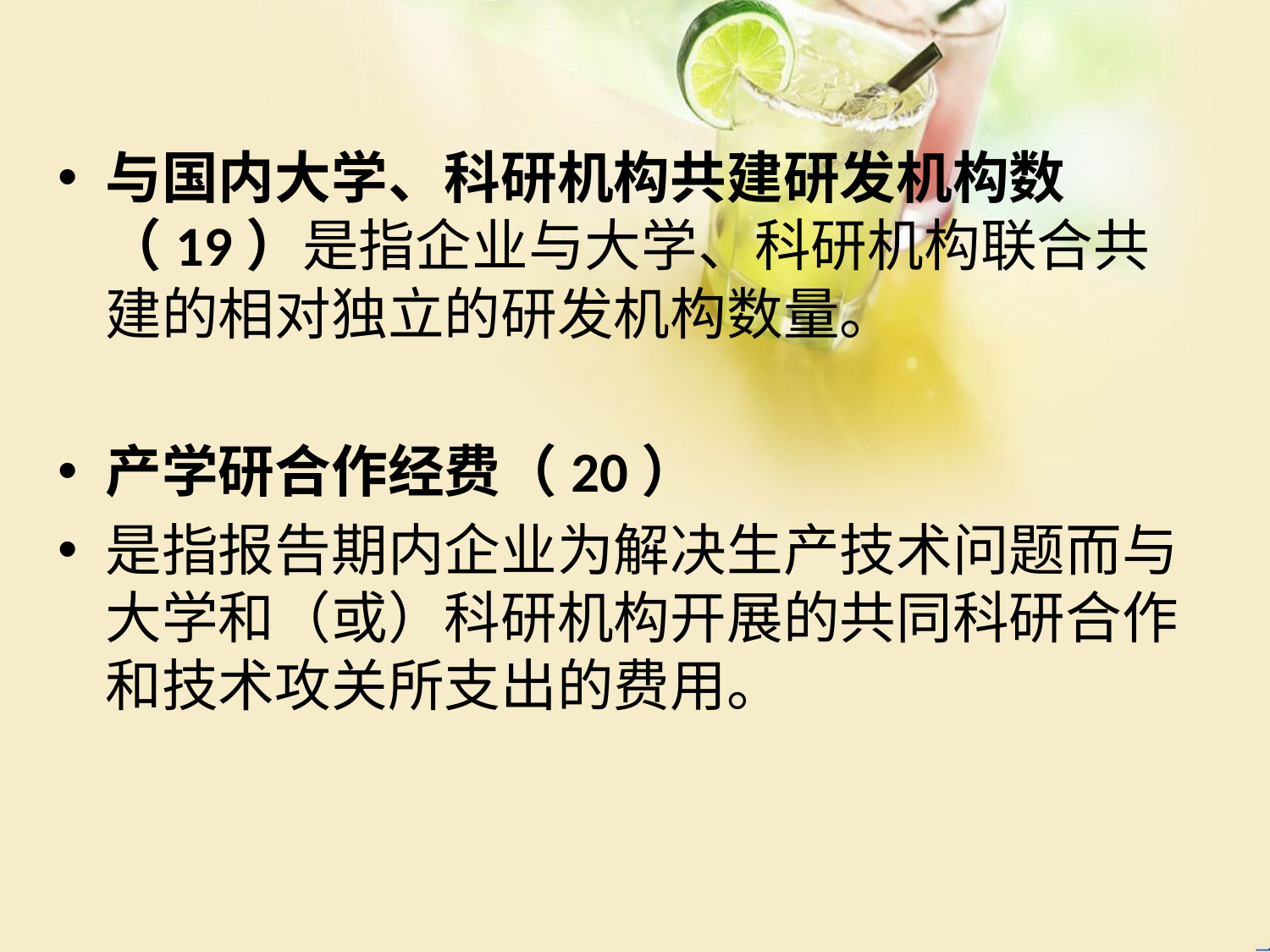

与国内大学、科研机构共建研发机构数（19）是指企业与大学、科研机构联合共建的相对独立的研发机构数量。

产学研合作经费（20）
是指报告期内企业为解决生产技术问题而与大学和（或）科研机构开展的共同科研合作和技术攻关所支出的费用。